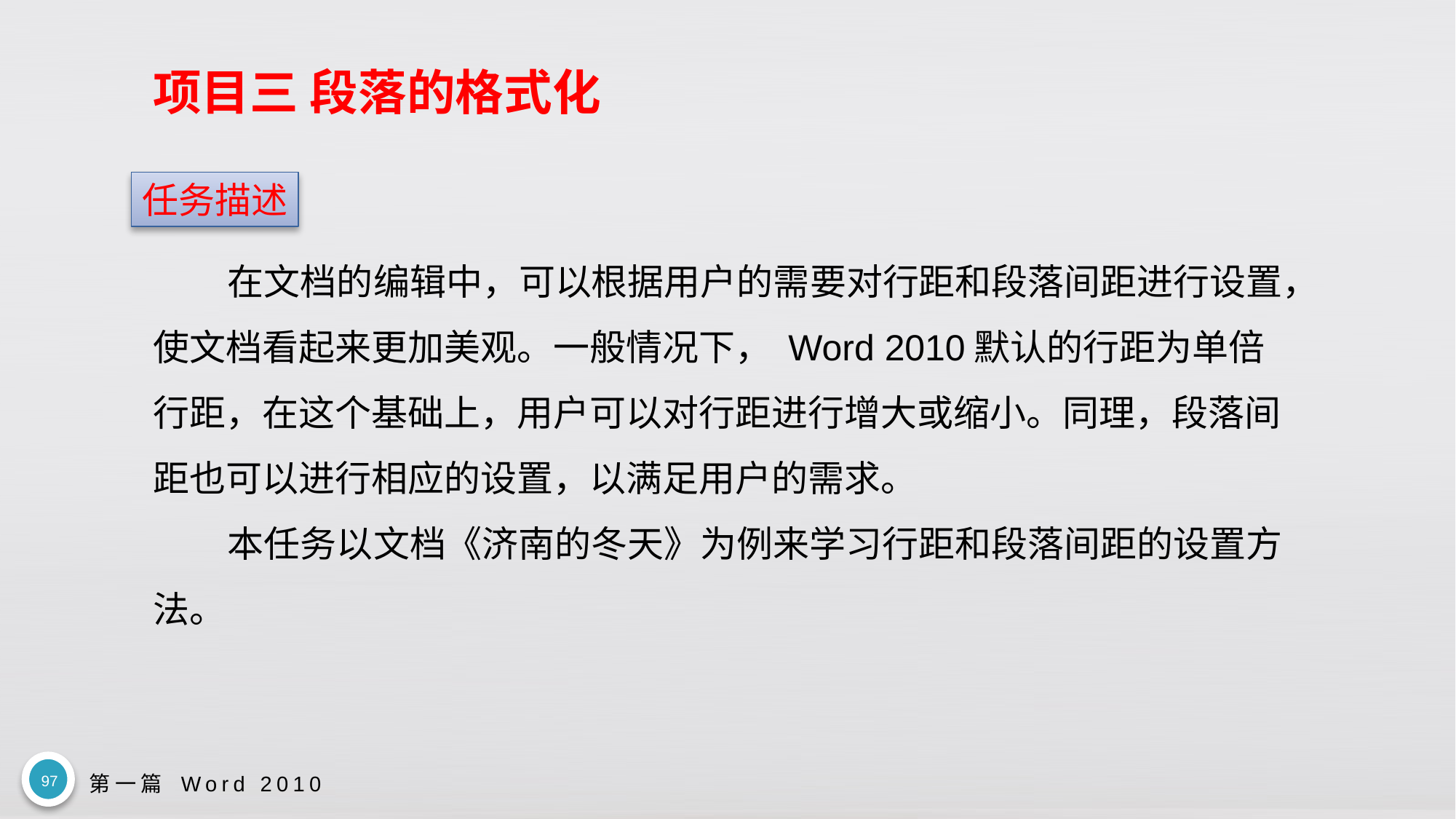

# 项目三 段落的格式化
任务描述
在文档的编辑中，可以根据用户的需要对行距和段落间距进行设置，使文档看起来更加美观。一般情况下， Word 2010默认的行距为单倍行距，在这个基础上，用户可以对行距进行增大或缩小。同理，段落间距也可以进行相应的设置，以满足用户的需求。
本任务以文档《济南的冬天》为例来学习行距和段落间距的设置方法。
97